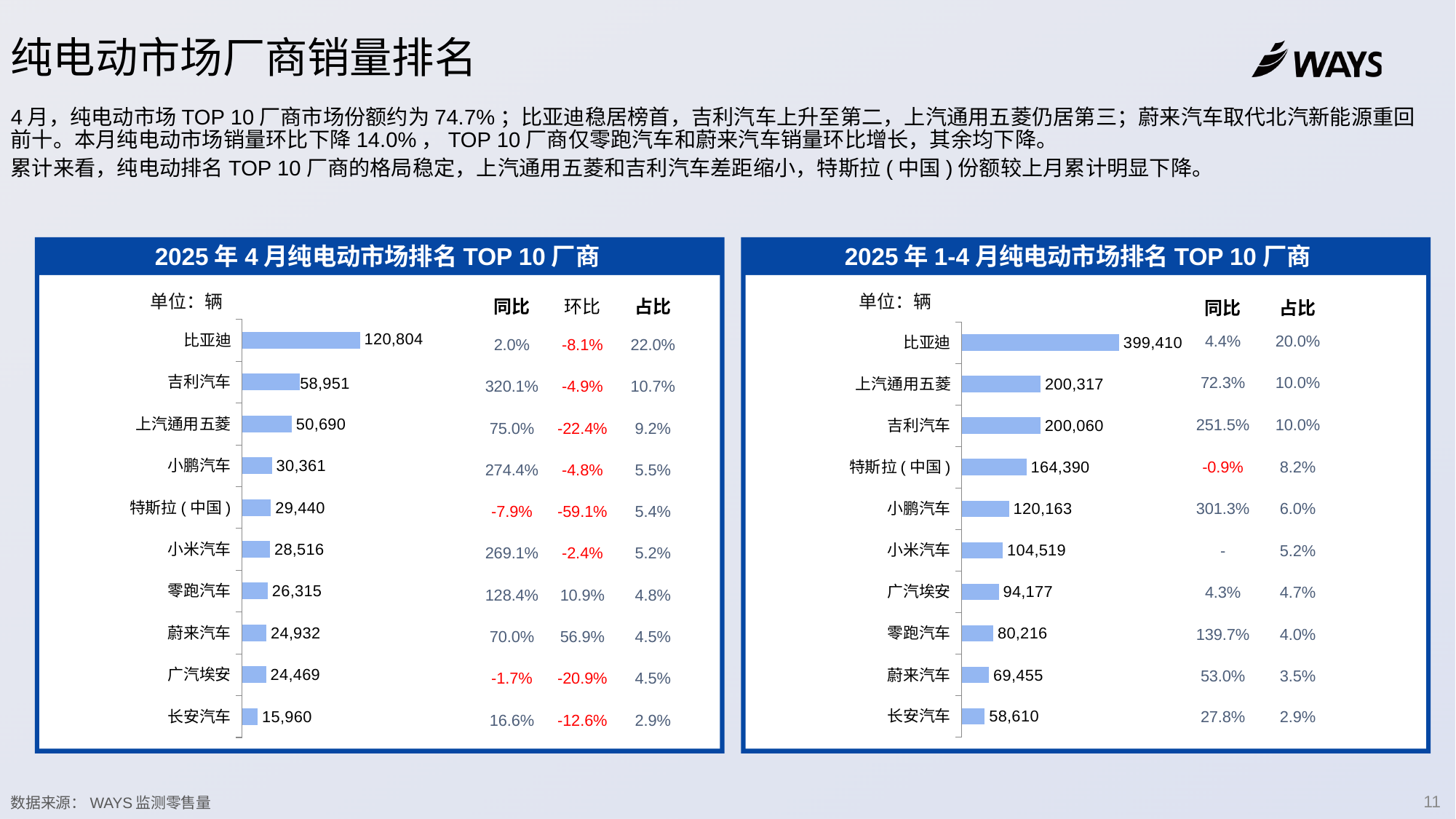

纯电动市场厂商销量排名
4月，纯电动市场TOP 10厂商市场份额约为74.7%；比亚迪稳居榜首，吉利汽车上升至第二，上汽通用五菱仍居第三；蔚来汽车取代北汽新能源重回前十。本月纯电动市场销量环比下降14.0%，TOP 10厂商仅零跑汽车和蔚来汽车销量环比增长，其余均下降。
累计来看，纯电动排名TOP 10厂商的格局稳定，上汽通用五菱和吉利汽车差距缩小，特斯拉(中国)份额较上月累计明显下降。
2025年4月纯电动市场排名TOP 10厂商
2025年1-4月纯电动市场排名TOP 10厂商

单位：辆
单位：辆
| 同比 | 环比 | 占比 |
| --- | --- | --- |
| 2.0% | -8.1% | 22.0% |
| 320.1% | -4.9% | 10.7% |
| 75.0% | -22.4% | 9.2% |
| 274.4% | -4.8% | 5.5% |
| -7.9% | -59.1% | 5.4% |
| 269.1% | -2.4% | 5.2% |
| 128.4% | 10.9% | 4.8% |
| 70.0% | 56.9% | 4.5% |
| -1.7% | -20.9% | 4.5% |
| 16.6% | -12.6% | 2.9% |

### Chart

| Category | 单月 |
|---|---|
| 比亚迪 | 120804.0 |
| 吉利汽车 | 58951.0 |
| 上汽通用五菱 | 50690.0 |
| 小鹏汽车 | 30361.0 |
| 特斯拉(中国) | 29440.0 |
| 小米汽车 | 28516.0 |
| 零跑汽车 | 26315.0 |
| 蔚来汽车 | 24932.0 |
| 广汽埃安 | 24469.0 |
| 长安汽车 | 15960.0 |
| 同比 | 占比 |
| --- | --- |
| 4.4% | 20.0% |
| 72.3% | 10.0% |
| 251.5% | 10.0% |
| -0.9% | 8.2% |
| 301.3% | 6.0% |
| - | 5.2% |
| 4.3% | 4.7% |
| 139.7% | 4.0% |
| 53.0% | 3.5% |
| 27.8% | 2.9% |

### Chart

| Category | 累计 |
|---|---|
| 比亚迪 | 399410.0 |
| 上汽通用五菱 | 200317.0 |
| 吉利汽车 | 200060.0 |
| 特斯拉(中国) | 164390.0 |
| 小鹏汽车 | 120163.0 |
| 小米汽车 | 104519.0 |
| 广汽埃安 | 94177.0 |
| 零跑汽车 | 80216.0 |
| 蔚来汽车 | 69455.0 |
| 长安汽车 | 58610.0 |
数据来源：WAYS监测零售量
11